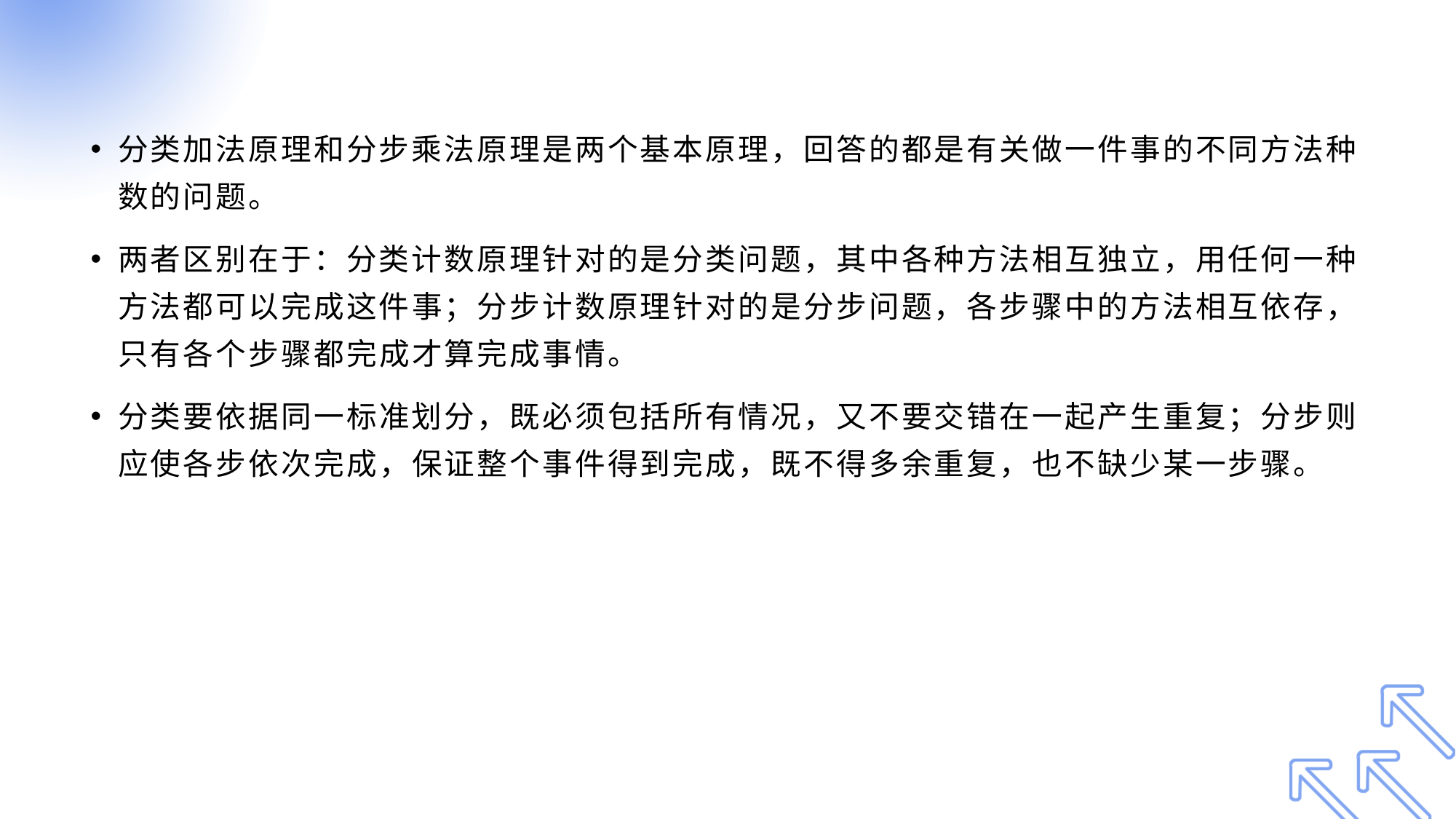

#
分类加法原理和分步乘法原理是两个基本原理，回答的都是有关做一件事的不同方法种数的问题。
两者区别在于：分类计数原理针对的是分类问题，其中各种方法相互独立，用任何一种方法都可以完成这件事；分步计数原理针对的是分步问题，各步骤中的方法相互依存，只有各个步骤都完成才算完成事情。
分类要依据同一标准划分，既必须包括所有情况，又不要交错在一起产生重复；分步则应使各步依次完成，保证整个事件得到完成，既不得多余重复，也不缺少某一步骤。